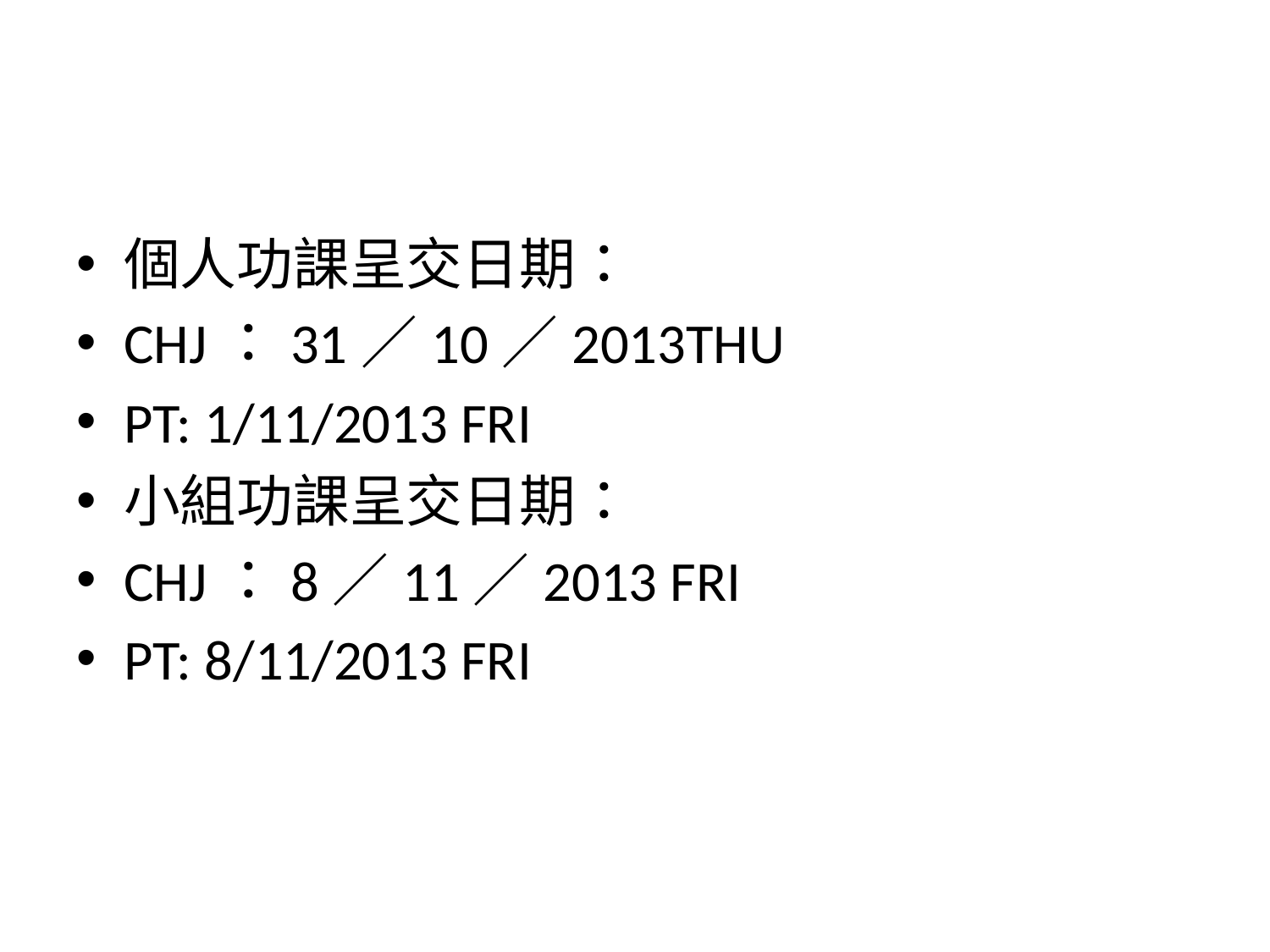

#
個人功課呈交日期：
CHJ：31／10／2013THU
PT: 1/11/2013 FRI
小組功課呈交日期：
CHJ：8／11／2013 FRI
PT: 8/11/2013 FRI